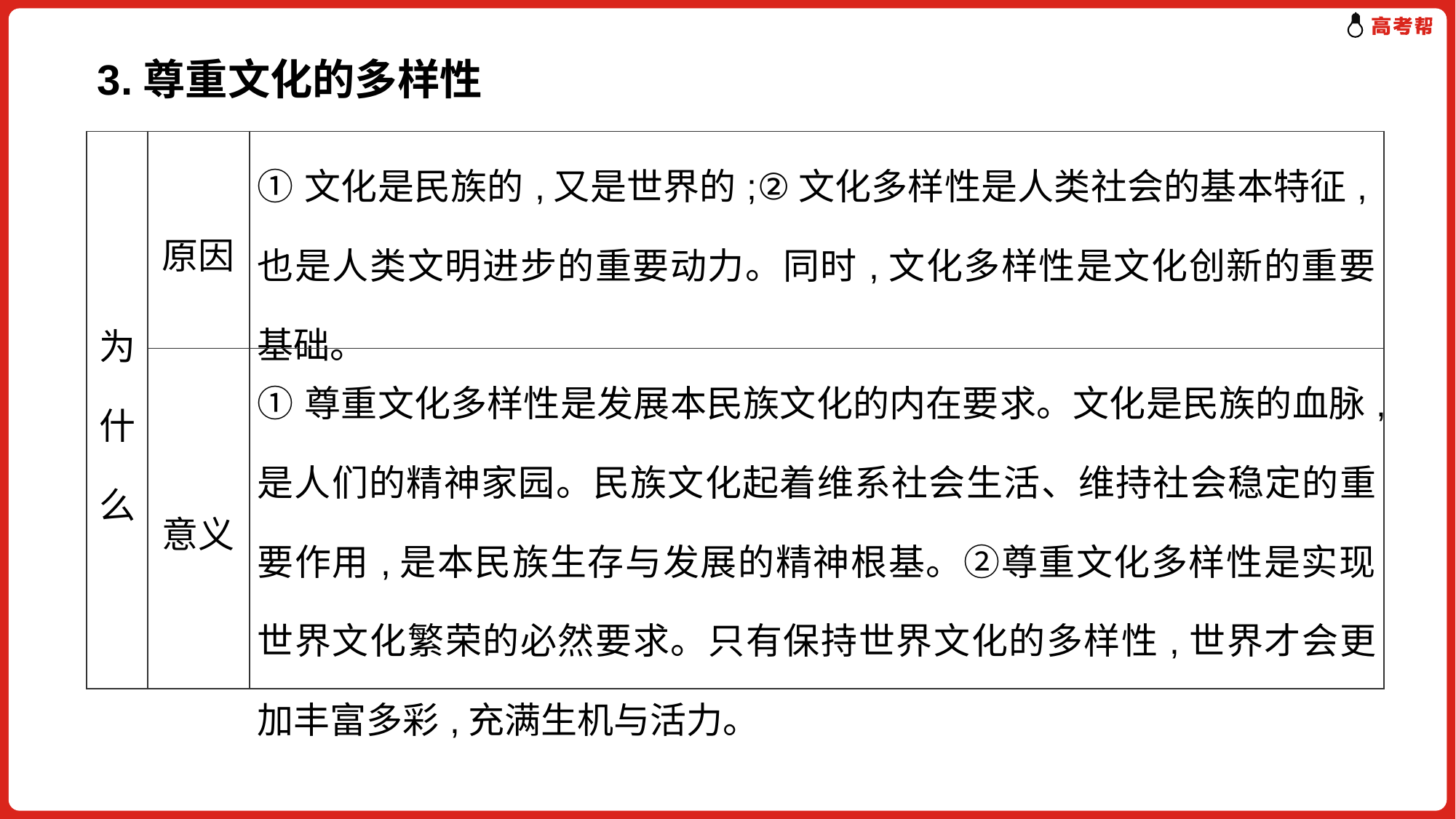

3.尊重文化的多样性
| 为什么 | 原因 | ①文化是民族的,又是世界的;②文化多样性是人类社会的基本特征,也是人类文明进步的重要动力。同时,文化多样性是文化创新的重要基础。 |
| --- | --- | --- |
|  | 意义 | ①尊重文化多样性是发展本民族文化的内在要求。文化是民族的血脉,是人们的精神家园。民族文化起着维系社会生活、维持社会稳定的重要作用,是本民族生存与发展的精神根基。②尊重文化多样性是实现世界文化繁荣的必然要求。只有保持世界文化的多样性,世界才会更加丰富多彩,充满生机与活力。 |